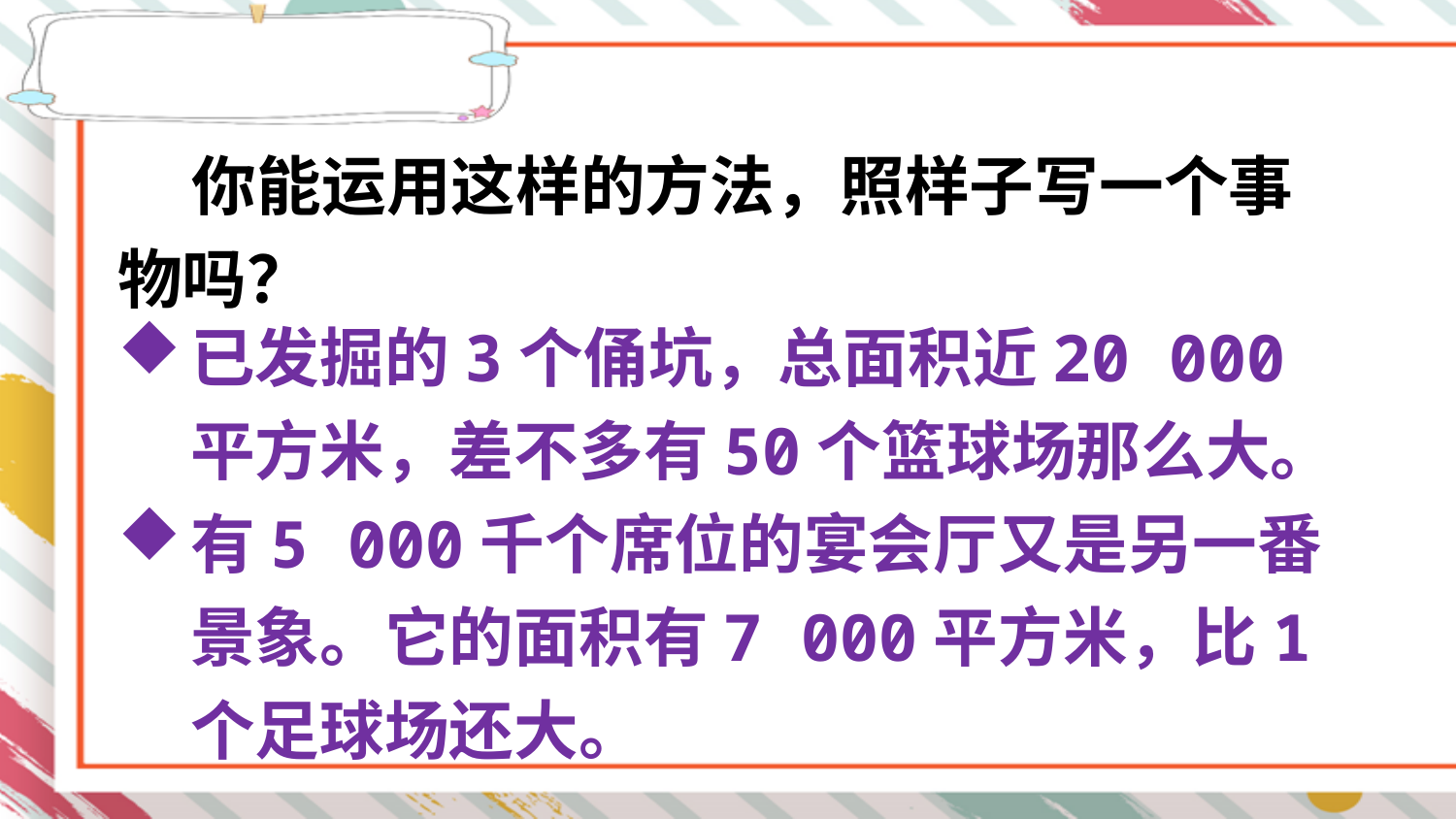

你能运用这样的方法，照样子写一个事物吗？
已发掘的3个俑坑，总面积近20 000平方米，差不多有50个篮球场那么大。
有5 000千个席位的宴会厅又是另一番景象。它的面积有7 000平方米，比1个足球场还大。